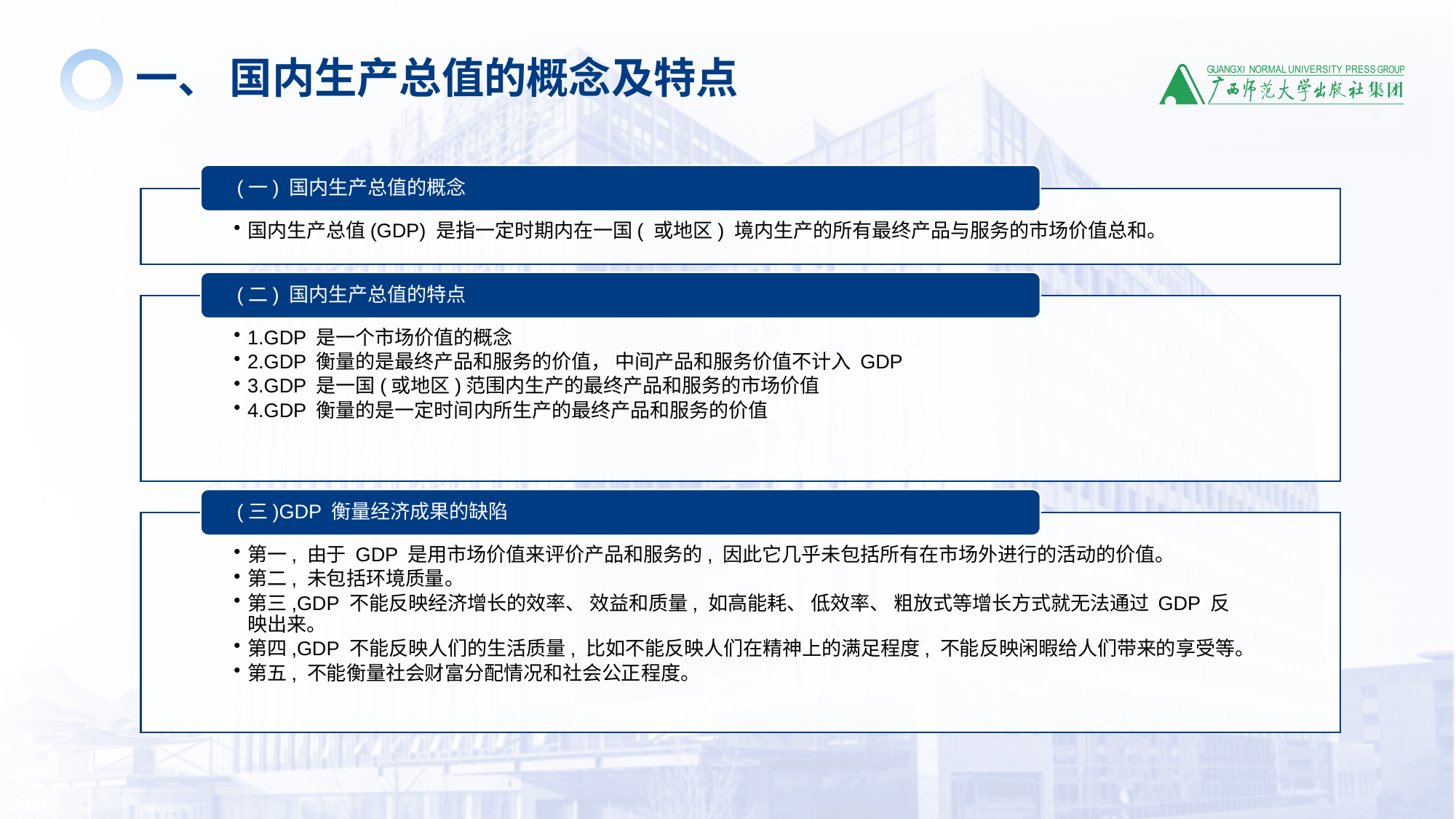

一、 国内生产总值的概念及特点

国内生产总值(GDP) 是指一定时期内在一国( 或地区) 境内生产的所有最终产品与服务的市场价值总和。
(一) 国内生产总值的概念
1.GDP 是一个市场价值的概念
2.GDP 衡量的是最终产品和服务的价值， 中间产品和服务价值不计入 GDP
3.GDP 是一国(或地区)范围内生产的最终产品和服务的市场价值
4.GDP 衡量的是一定时间内所生产的最终产品和服务的价值
(二) 国内生产总值的特点
第一, 由于 GDP 是用市场价值来评价产品和服务的, 因此它几乎未包括所有在市场外进行的活动的价值。
第二, 未包括环境质量。
第三,GDP 不能反映经济增长的效率、 效益和质量, 如高能耗、 低效率、 粗放式等增长方式就无法通过 GDP 反映出来。
第四,GDP 不能反映人们的生活质量, 比如不能反映人们在精神上的满足程度, 不能反映闲暇给人们带来的享受等。
第五, 不能衡量社会财富分配情况和社会公正程度。
(三)GDP 衡量经济成果的缺陷